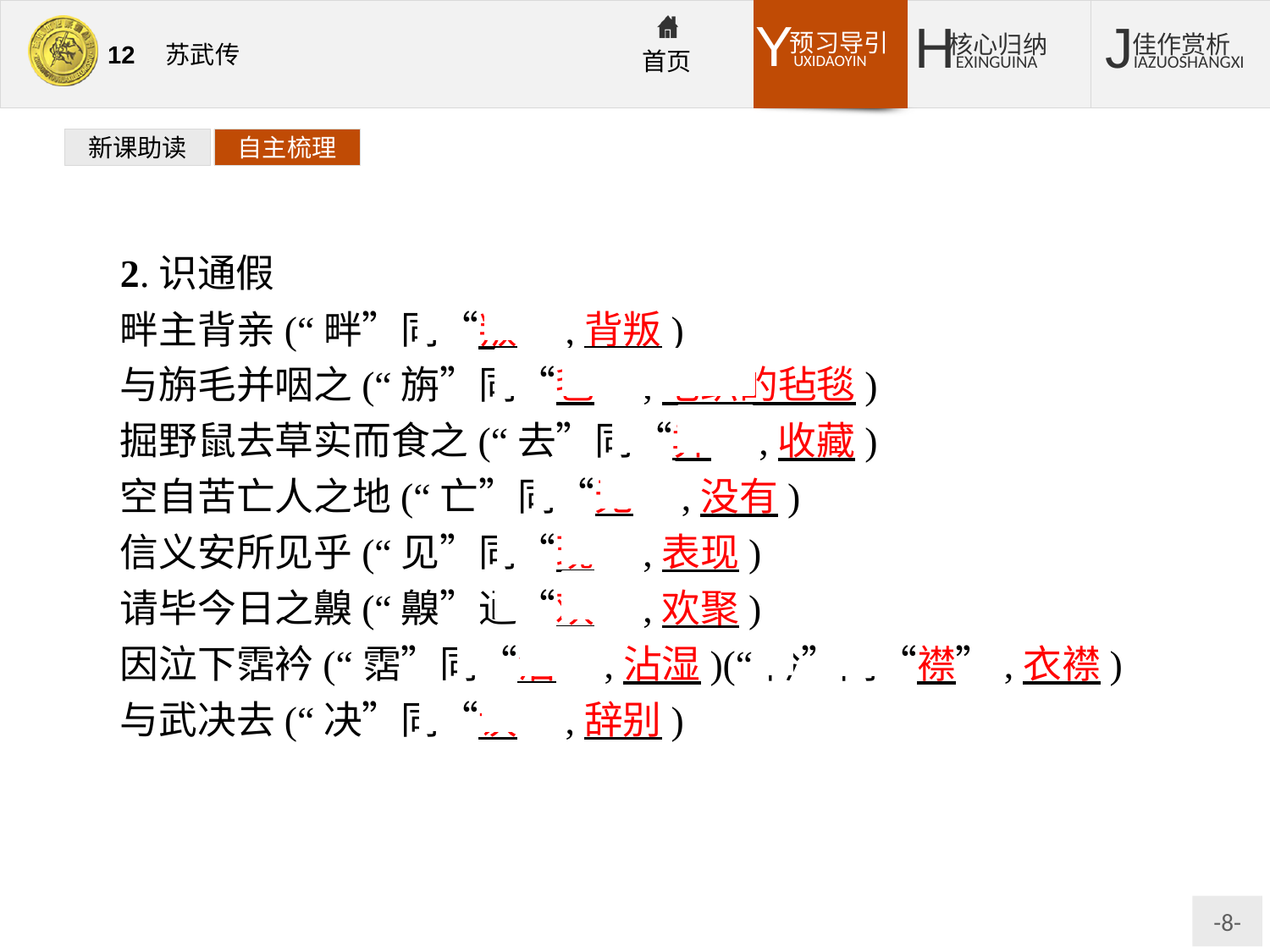

新课助读
自主梳理
2.识通假
畔主背亲(“畔”同“叛”,背叛)
与旃毛并咽之(“旃”同“毡”,毛织的毡毯)
掘野鼠去草实而食之(“去”同“弆”,收藏)
空自苦亡人之地(“亡”同“无”,没有)
信义安所见乎(“见”同“现”,表现)
请毕今日之齅(“齅”通“欢”,欢聚)
因泣下霑衿(“霑”同“沾”,沾湿)(“衿”同“襟”,衣襟)
与武决去(“决”同“诀”,辞别)